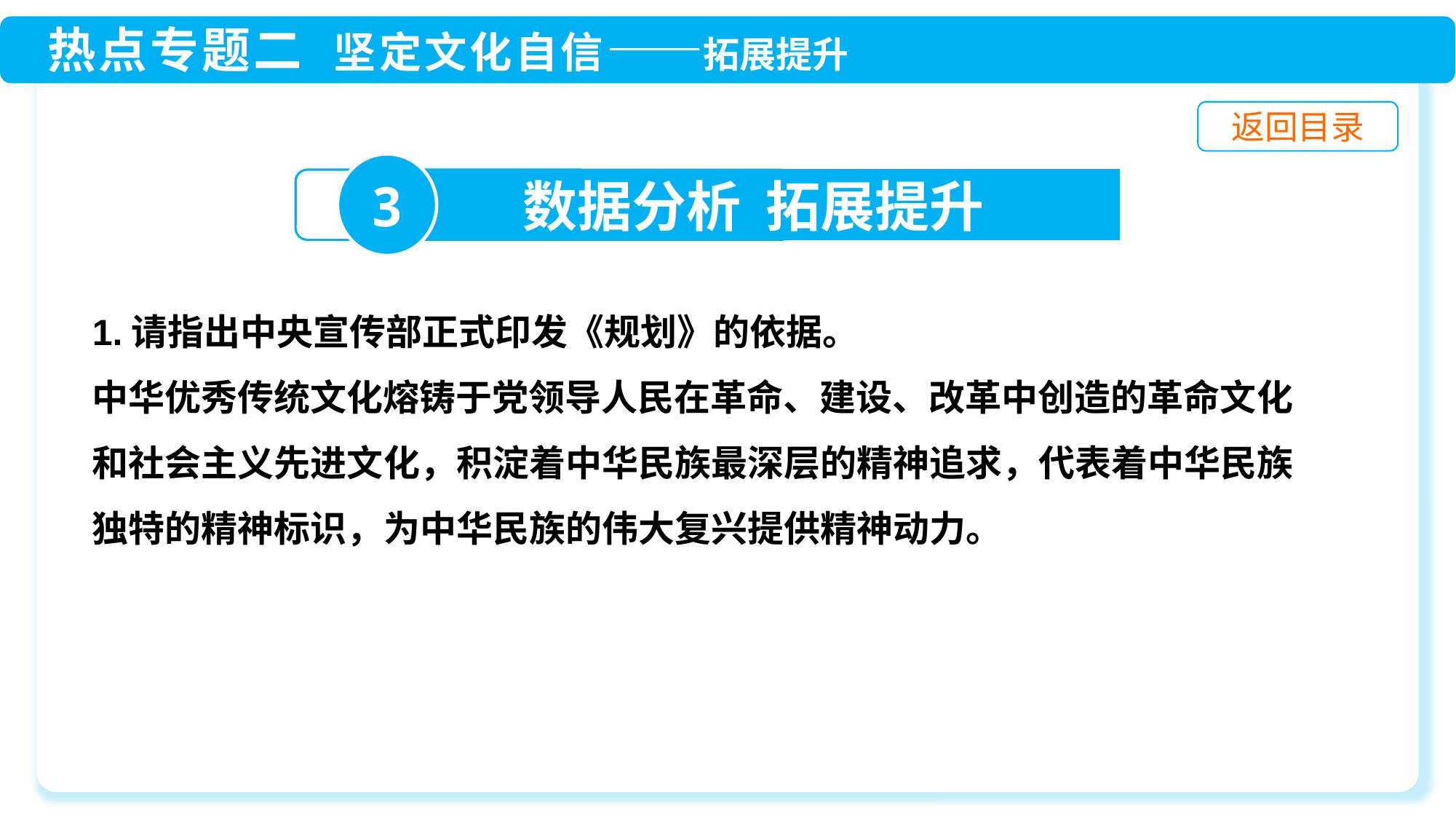

3

数据分析  拓展提升
1.请指出中央宣传部正式印发《规划》的依据。
中华优秀传统文化熔铸于党领导人民在革命、建设、改革中创造的革命文化和社会主义先进文化，积淀着中华民族最深层的精神追求，代表着中华民族独特的精神标识，为中华民族的伟大复兴提供精神动力。